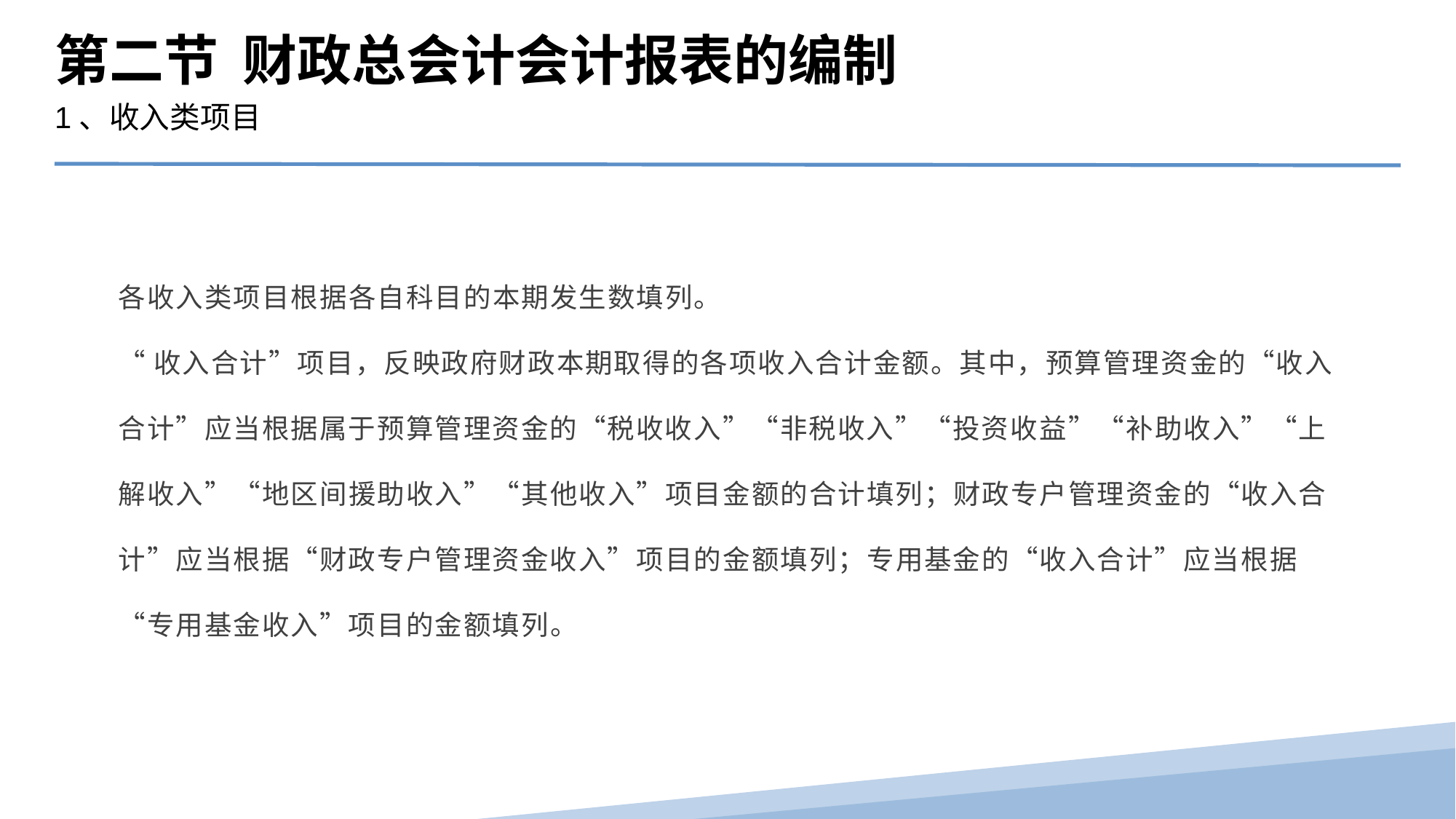

第二节  财政总会计会计报表的编制
1、收入类项目
各收入类项目根据各自科目的本期发生数填列。
“收入合计”项目，反映政府财政本期取得的各项收入合计金额。其中，预算管理资金的“收入合计”应当根据属于预算管理资金的“税收收入”“非税收入”“投资收益”“补助收入”“上解收入”“地区间援助收入”“其他收入”项目金额的合计填列；财政专户管理资金的“收入合计”应当根据“财政专户管理资金收入”项目的金额填列；专用基金的“收入合计”应当根据“专用基金收入”项目的金额填列。